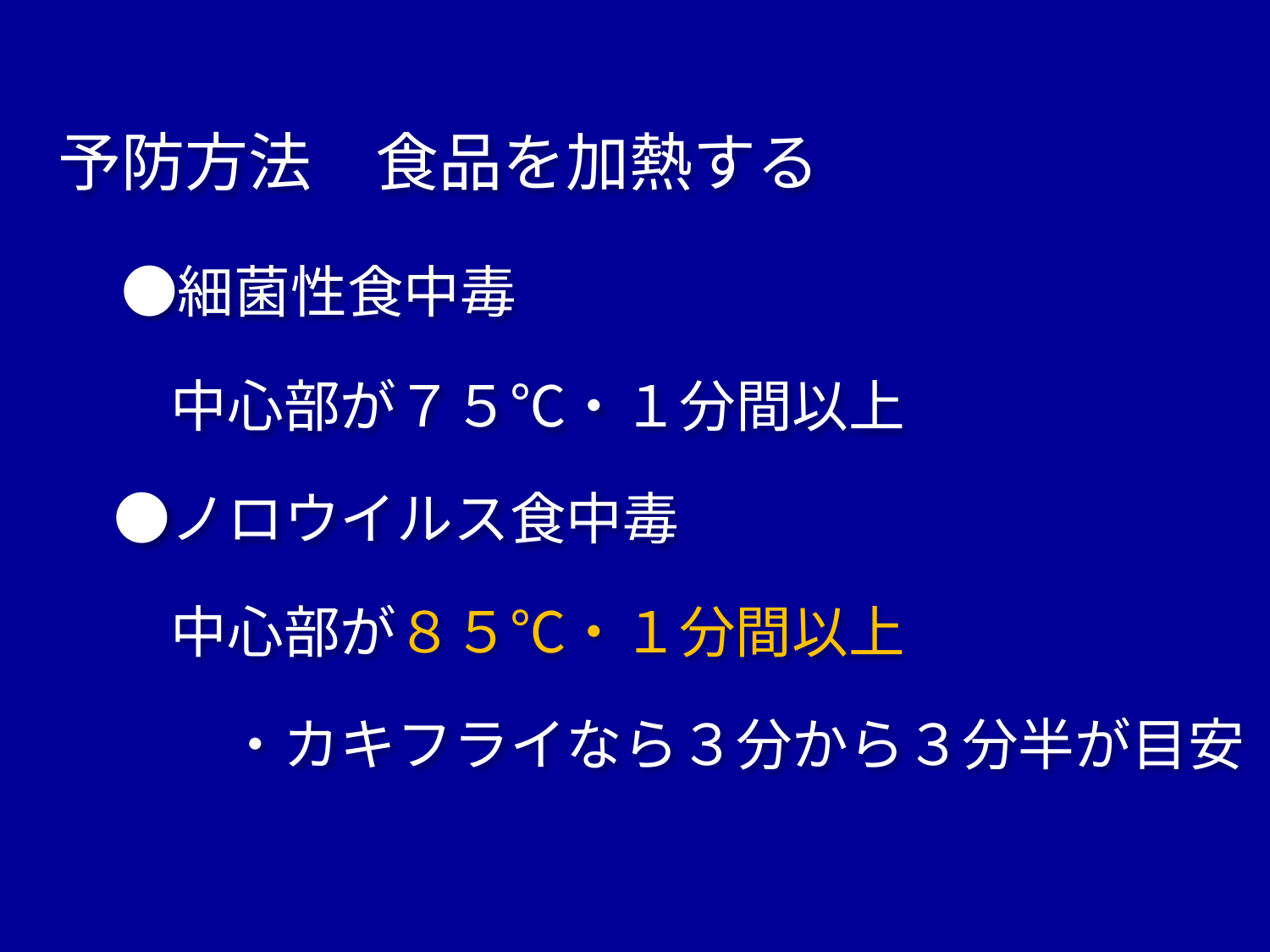

予防方法　食品を加熱する
　●細菌性食中毒
　　中心部が７５℃・１分間以上
　●ノロウイルス食中毒
　　中心部が８５℃・１分間以上
　　　・カキフライなら３分から３分半が目安